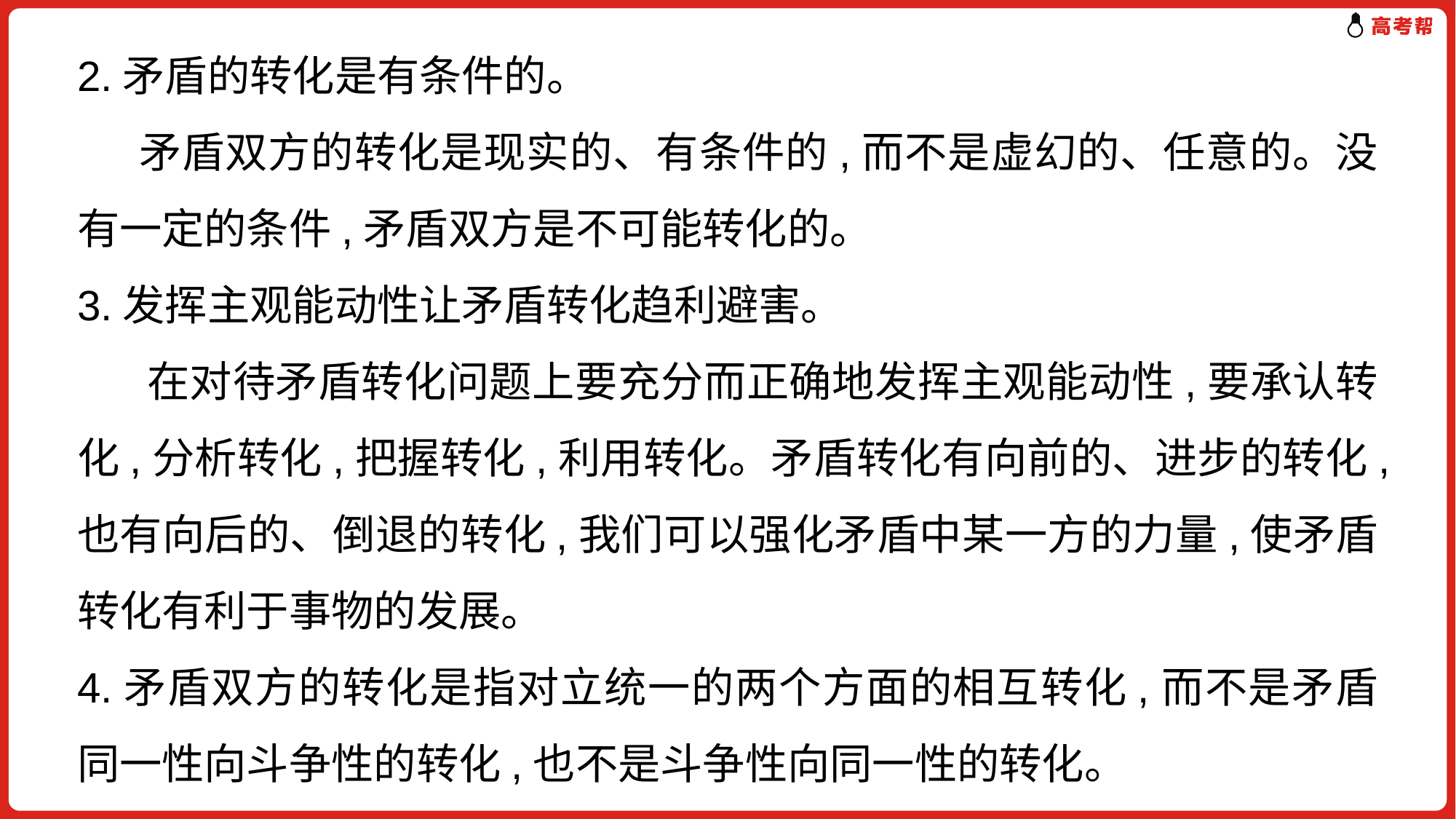

2.矛盾的转化是有条件的。
     矛盾双方的转化是现实的、有条件的,而不是虚幻的、任意的。没有一定的条件,矛盾双方是不可能转化的。
3.发挥主观能动性让矛盾转化趋利避害。
      在对待矛盾转化问题上要充分而正确地发挥主观能动性,要承认转化,分析转化,把握转化,利用转化。矛盾转化有向前的、进步的转化,也有向后的、倒退的转化,我们可以强化矛盾中某一方的力量,使矛盾转化有利于事物的发展。
4.矛盾双方的转化是指对立统一的两个方面的相互转化,而不是矛盾同一性向斗争性的转化,也不是斗争性向同一性的转化。